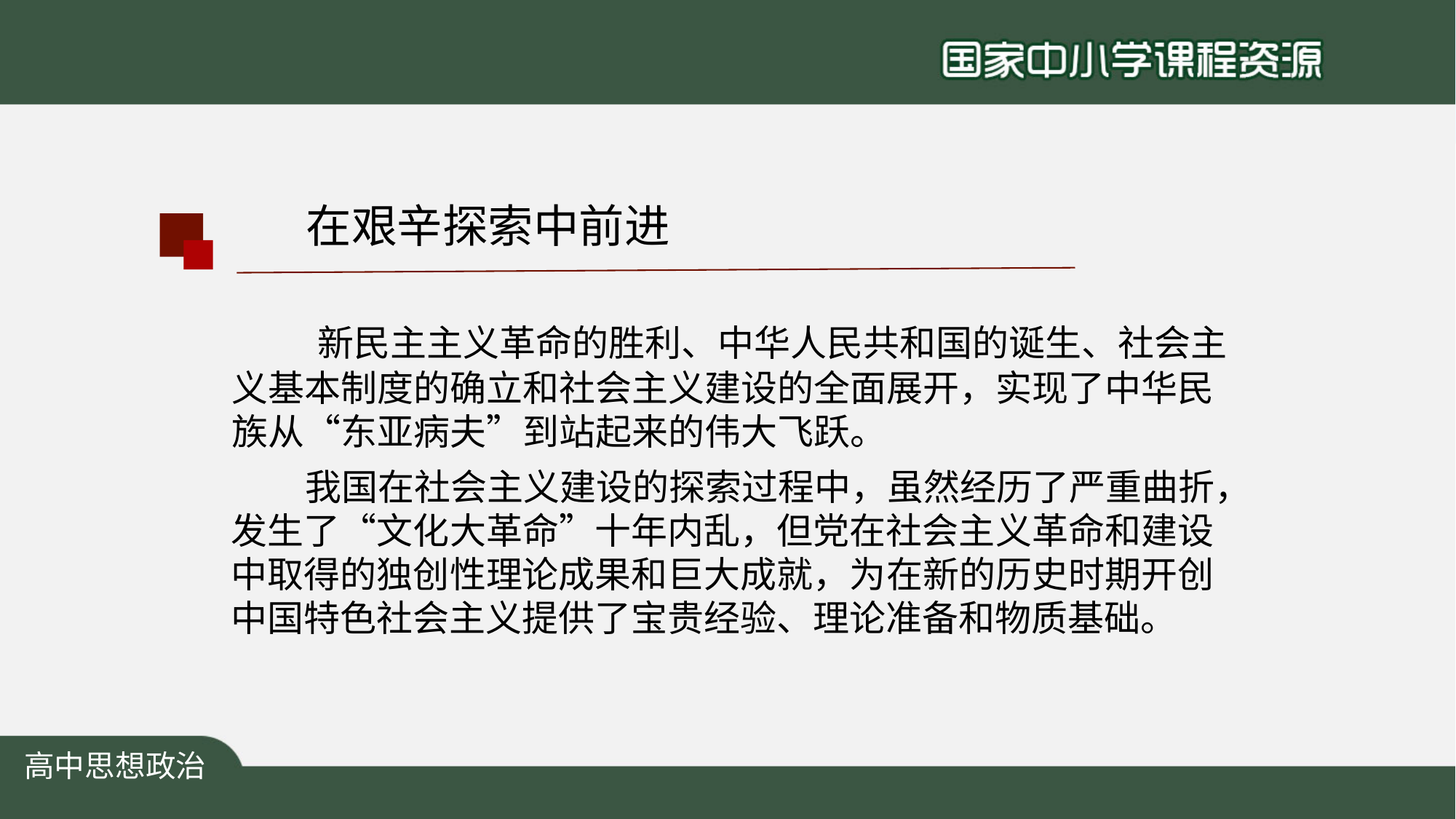

在艰辛探索中前进

        新民主主义革命的胜利、中华人民共和国的诞生、社会主义基本制度的确立和社会主义建设的全面展开，实现了中华民族从“东亚病夫”到站起来的伟大飞跃。
        我国在社会主义建设的探索过程中，虽然经历了严重曲折，发生了“文化大革命”十年内乱，但党在社会主义革命和建设中取得的独创性理论成果和巨大成就，为在新的历史时期开创中国特色社会主义提供了宝贵经验、理论准备和物质基础。